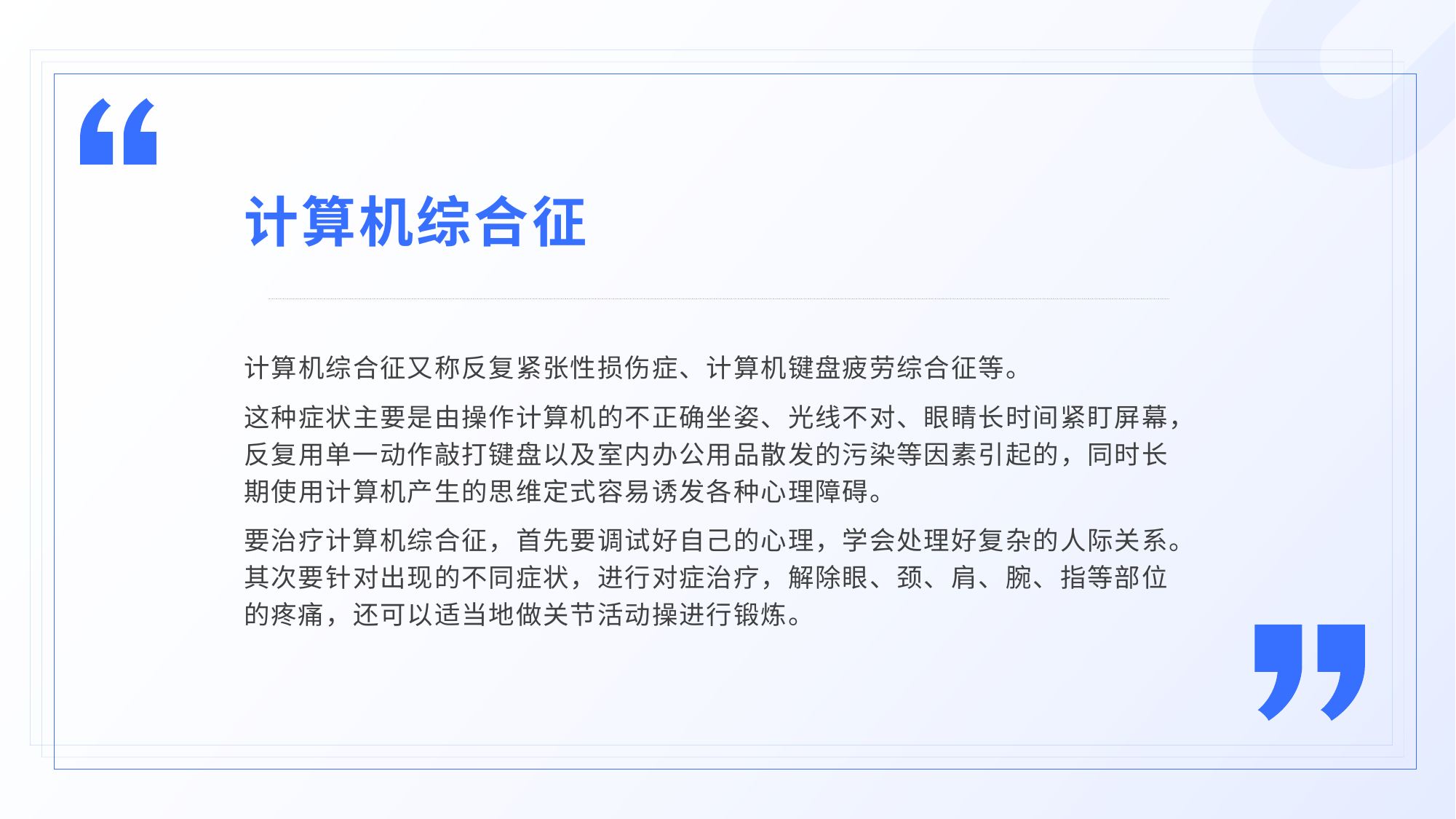

计算机综合征
计算机综合征又称反复紧张性损伤症、计算机键盘疲劳综合征等。
这种症状主要是由操作计算机的不正确坐姿、光线不对、眼睛长时间紧盯屏幕，反复用单一动作敲打键盘以及室内办公用品散发的污染等因素引起的，同时长期使用计算机产生的思维定式容易诱发各种心理障碍。
要治疗计算机综合征，首先要调试好自己的心理，学会处理好复杂的人际关系。其次要针对出现的不同症状，进行对症治疗，解除眼、颈、肩、腕、指等部位的疼痛，还可以适当地做关节活动操进行锻炼。